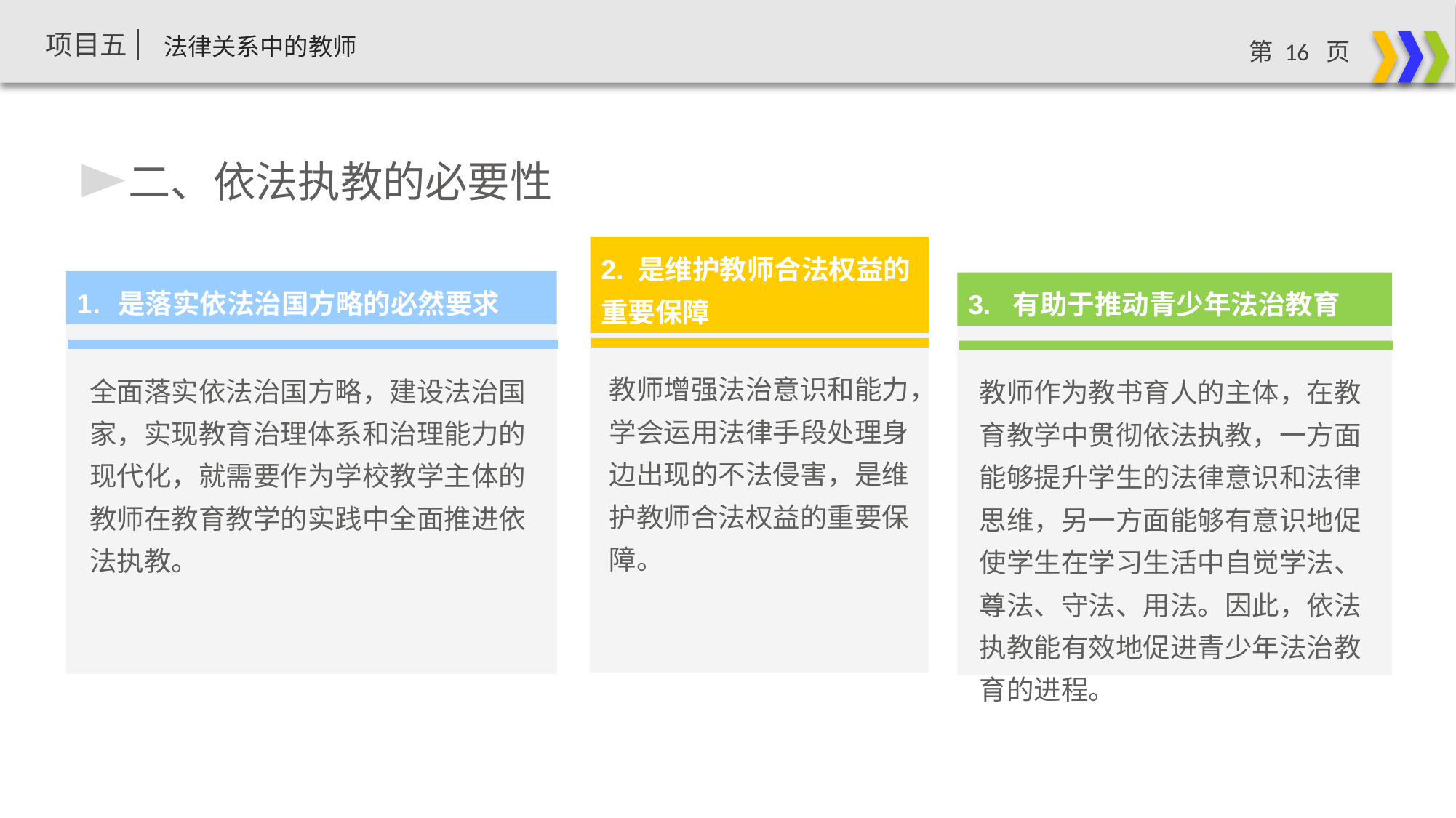

二、依法执教的必要性

2. 是维护教师合法权益的重要保障

教师增强法治意识和能力，学会运用法律手段处理身边出现的不法侵害，是维护教师合法权益的重要保障。
是落实依法治国方略的必然要求

全面落实依法治国方略，建设法治国家，实现教育治理体系和治理能力的现代化，就需要作为学校教学主体的教师在教育教学的实践中全面推进依法执教。
3.  有助于推动青少年法治教育

教师作为教书育人的主体，在教育教学中贯彻依法执教，一方面能够提升学生的法律意识和法律思维，另一方面能够有意识地促使学生在学习生活中自觉学法、尊法、守法、用法。因此，依法执教能有效地促进青少年法治教育的进程。